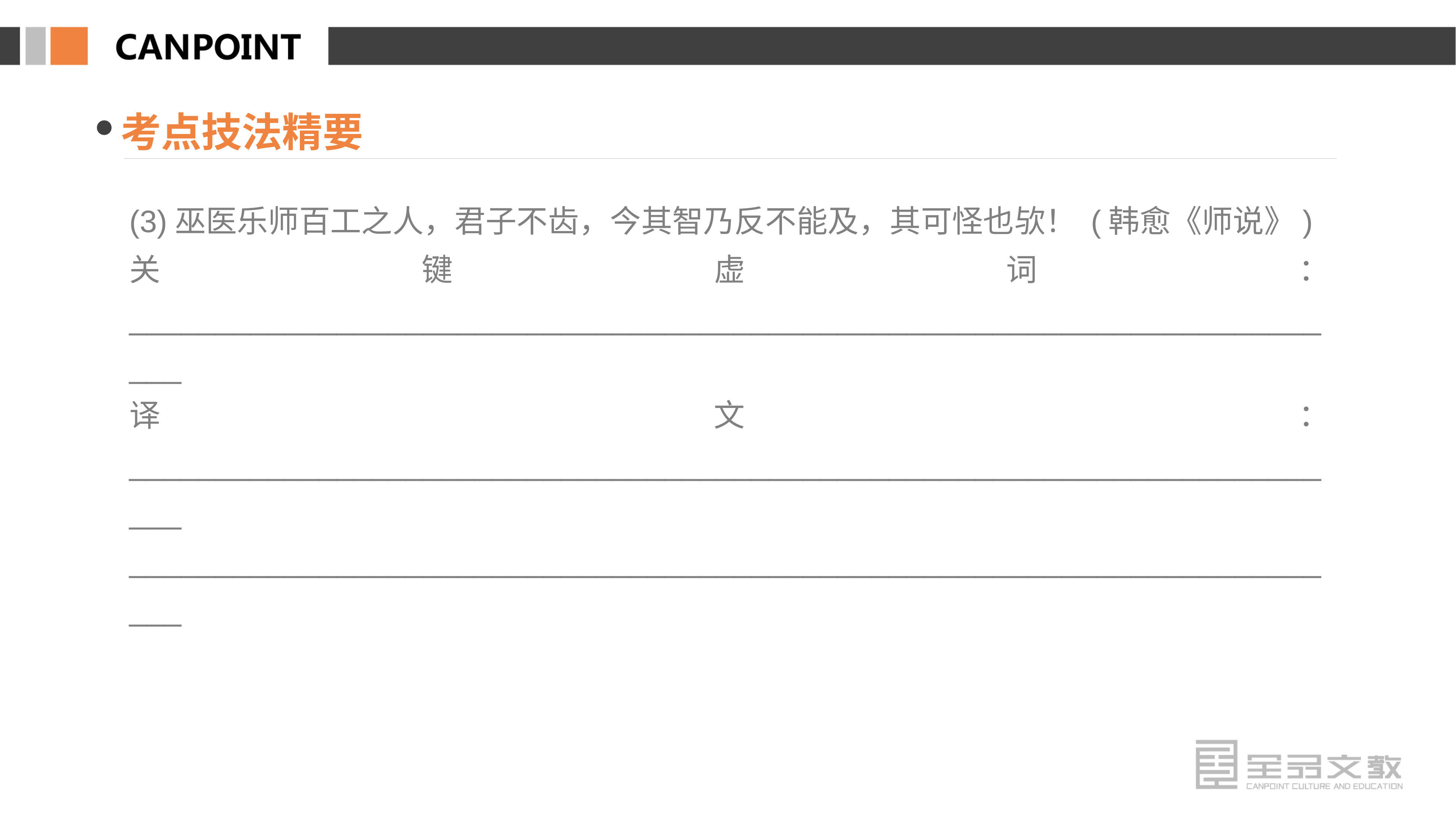

考点技法精要

(3)巫医乐师百工之人，君子不齿，今其智乃反不能及，其可怪也欤！ (韩愈《师说》)
关键虚词：________________________________________________________________________
译文：________________________________________________________________________
________________________________________________________________________